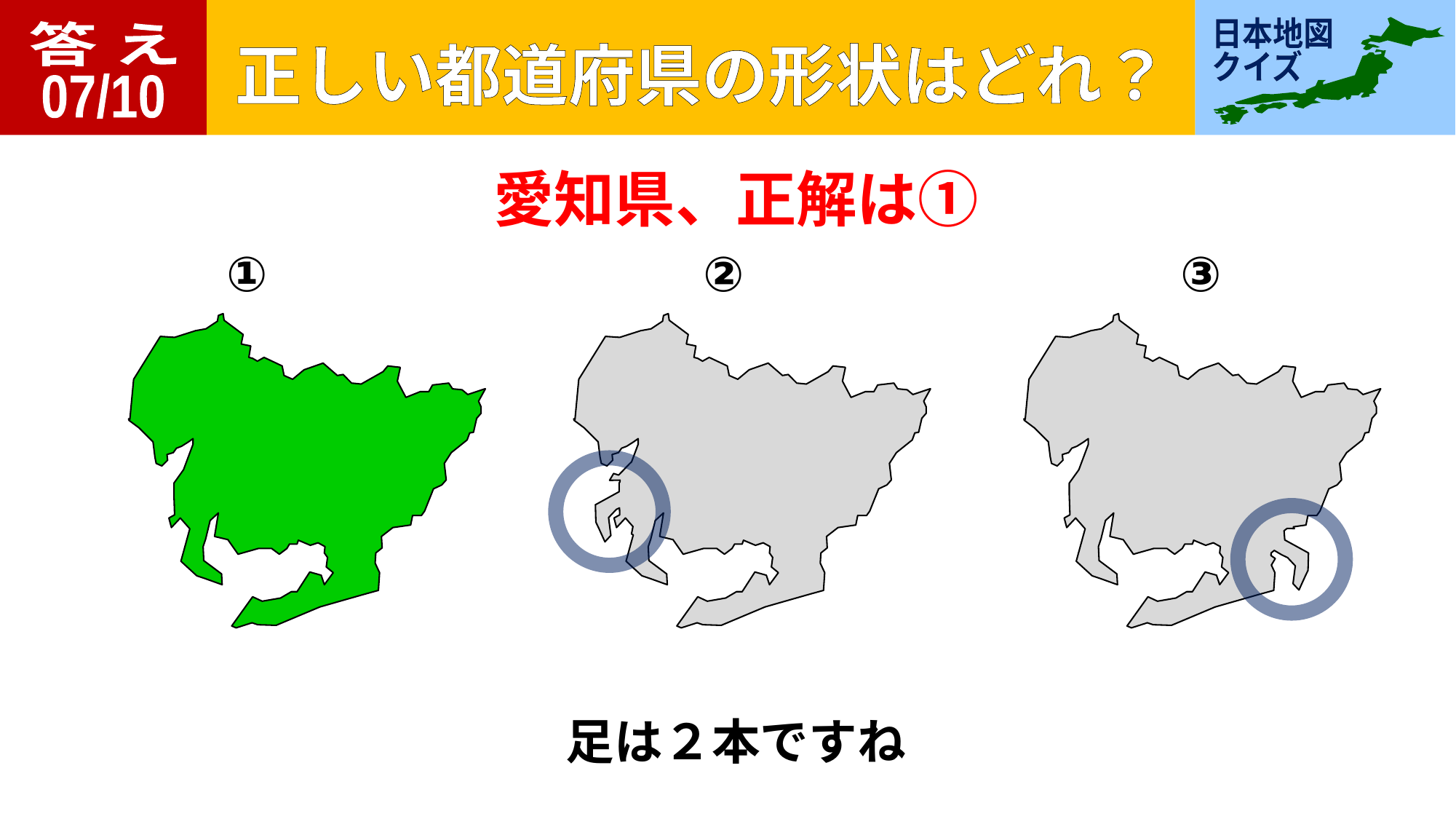

答 え
07/10
愛知県、正解は①
①
②
③

足は２本ですね